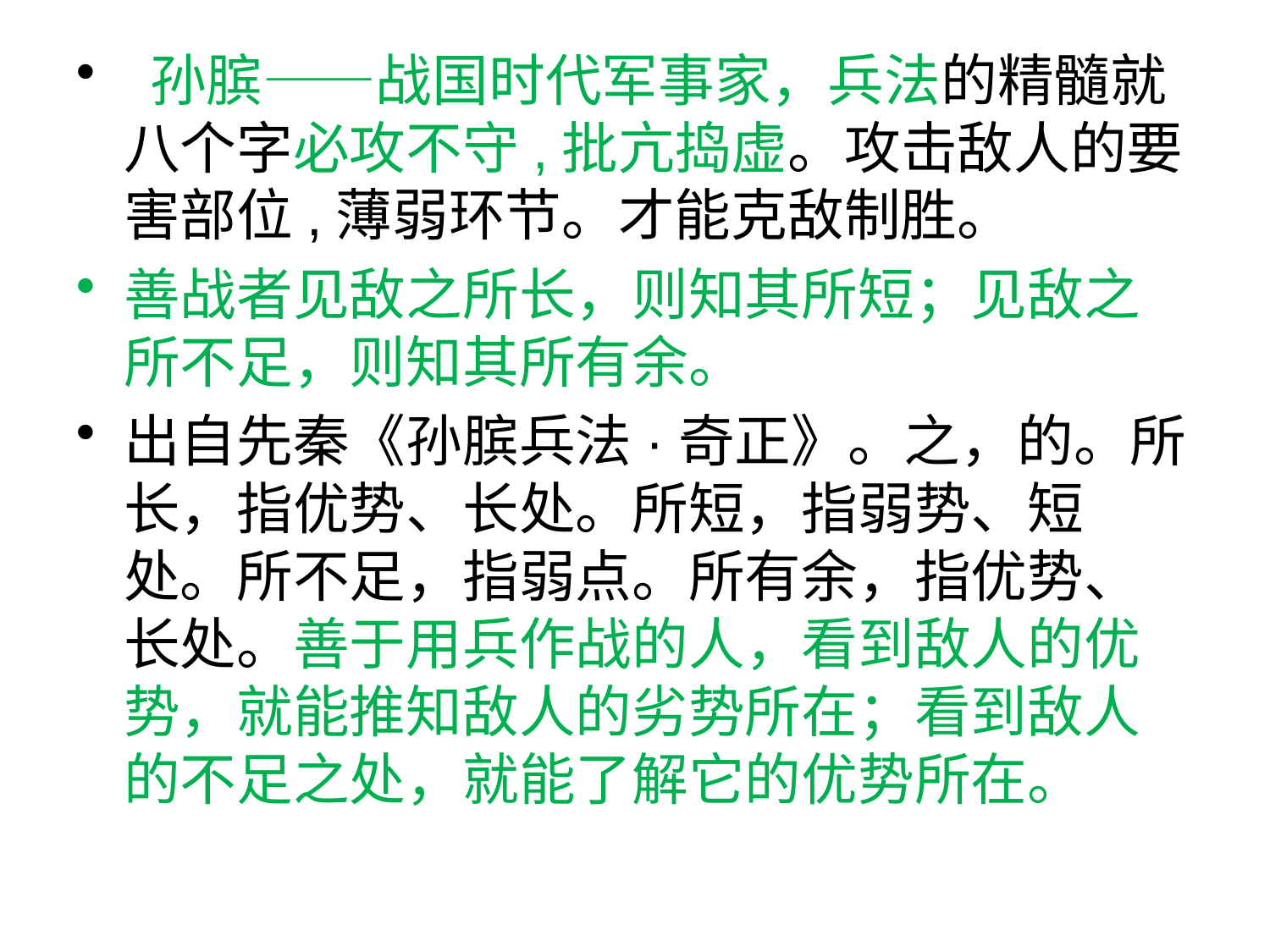

# 孙膑——战国时代军事家，兵法的精髓就八个字必攻不守,批亢捣虚。攻击敌人的要害部位,薄弱环节。才能克敌制胜。
善战者见敌之所长，则知其所短；见敌之所不足，则知其所有余。
出自先秦《孙膑兵法·奇正》。之，的。所长，指优势、长处。所短，指弱势、短处。所不足，指弱点。所有余，指优势、长处。善于用兵作战的人，看到敌人的优势，就能推知敌人的劣势所在；看到敌人的不足之处，就能了解它的优势所在。